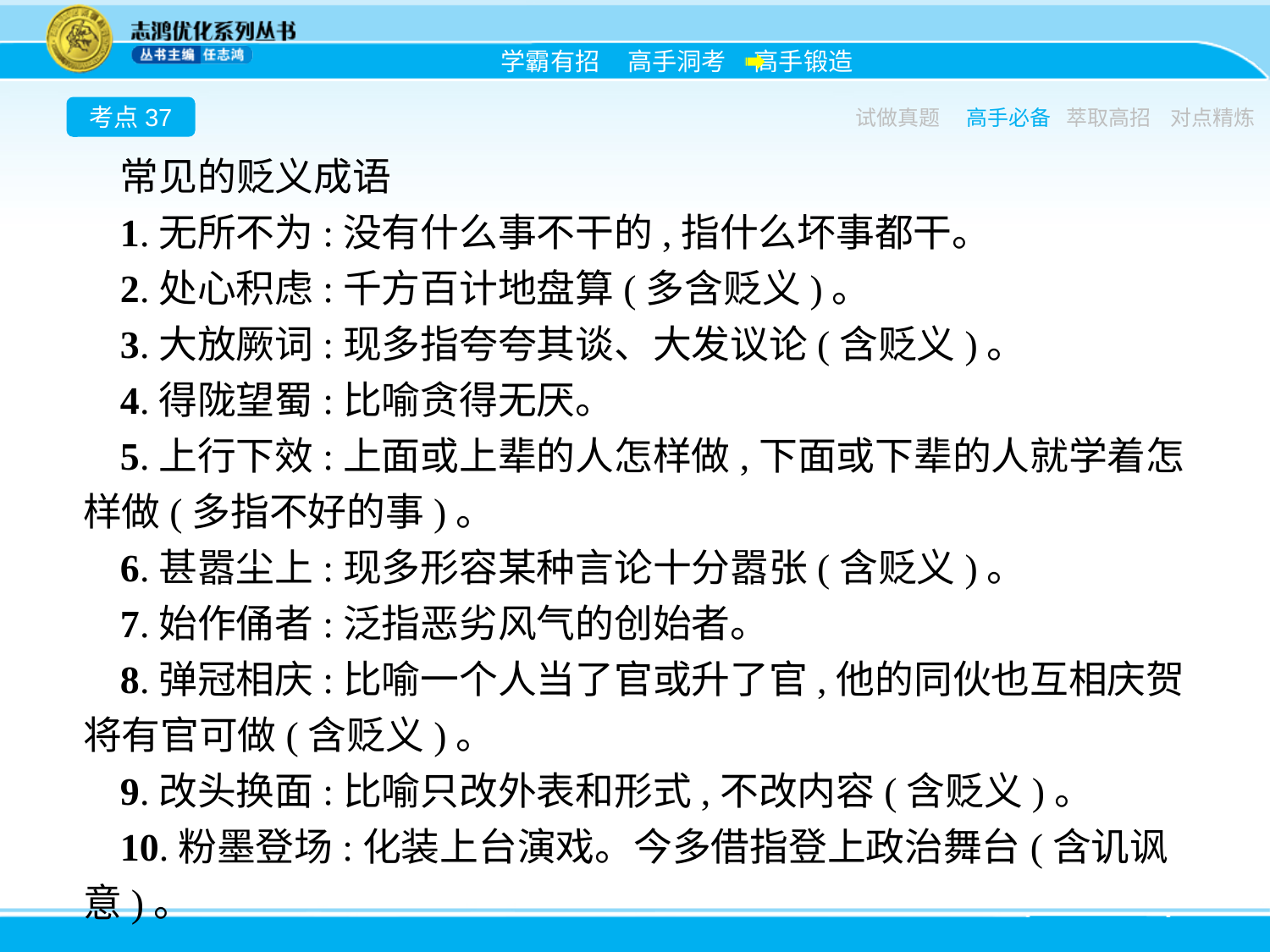

考点37
试做真题
高手必备
萃取高招
对点精炼
常见的贬义成语
1.无所不为:没有什么事不干的,指什么坏事都干。
2.处心积虑:千方百计地盘算(多含贬义)。
3.大放厥词:现多指夸夸其谈、大发议论(含贬义)。
4.得陇望蜀:比喻贪得无厌。
5.上行下效:上面或上辈的人怎样做,下面或下辈的人就学着怎样做(多指不好的事)。
6.甚嚣尘上:现多形容某种言论十分嚣张(含贬义)。
7.始作俑者:泛指恶劣风气的创始者。
8.弹冠相庆:比喻一个人当了官或升了官,他的同伙也互相庆贺将有官可做(含贬义)。
9.改头换面:比喻只改外表和形式,不改内容(含贬义)。
10.粉墨登场:化装上台演戏。今多借指登上政治舞台(含讥讽意)。